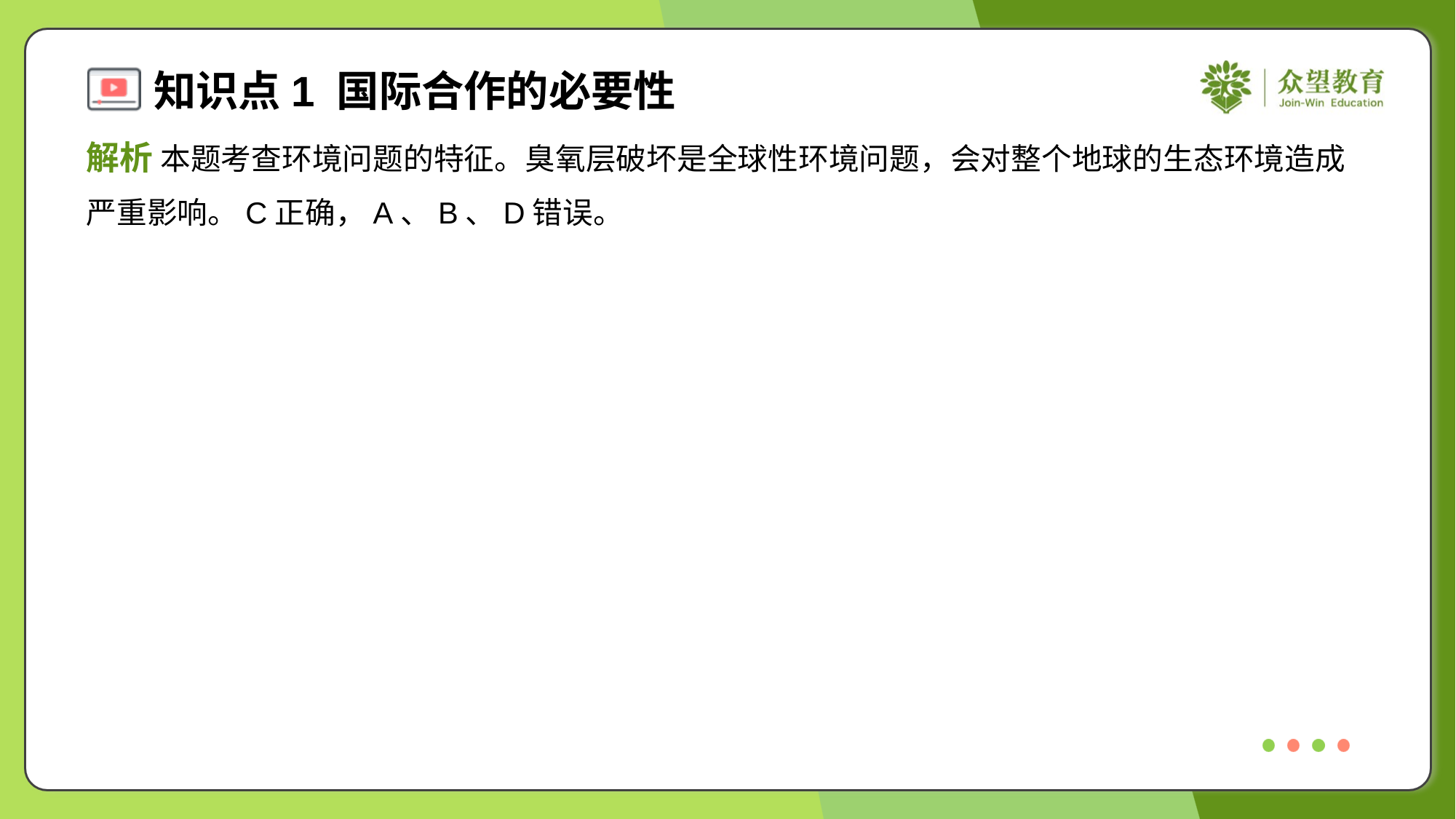

解析 本题考查环境问题的特征。臭氧层破坏是全球性环境问题，会对整个地球的生态环境造成
严重影响。C正确，A、B、D错误。